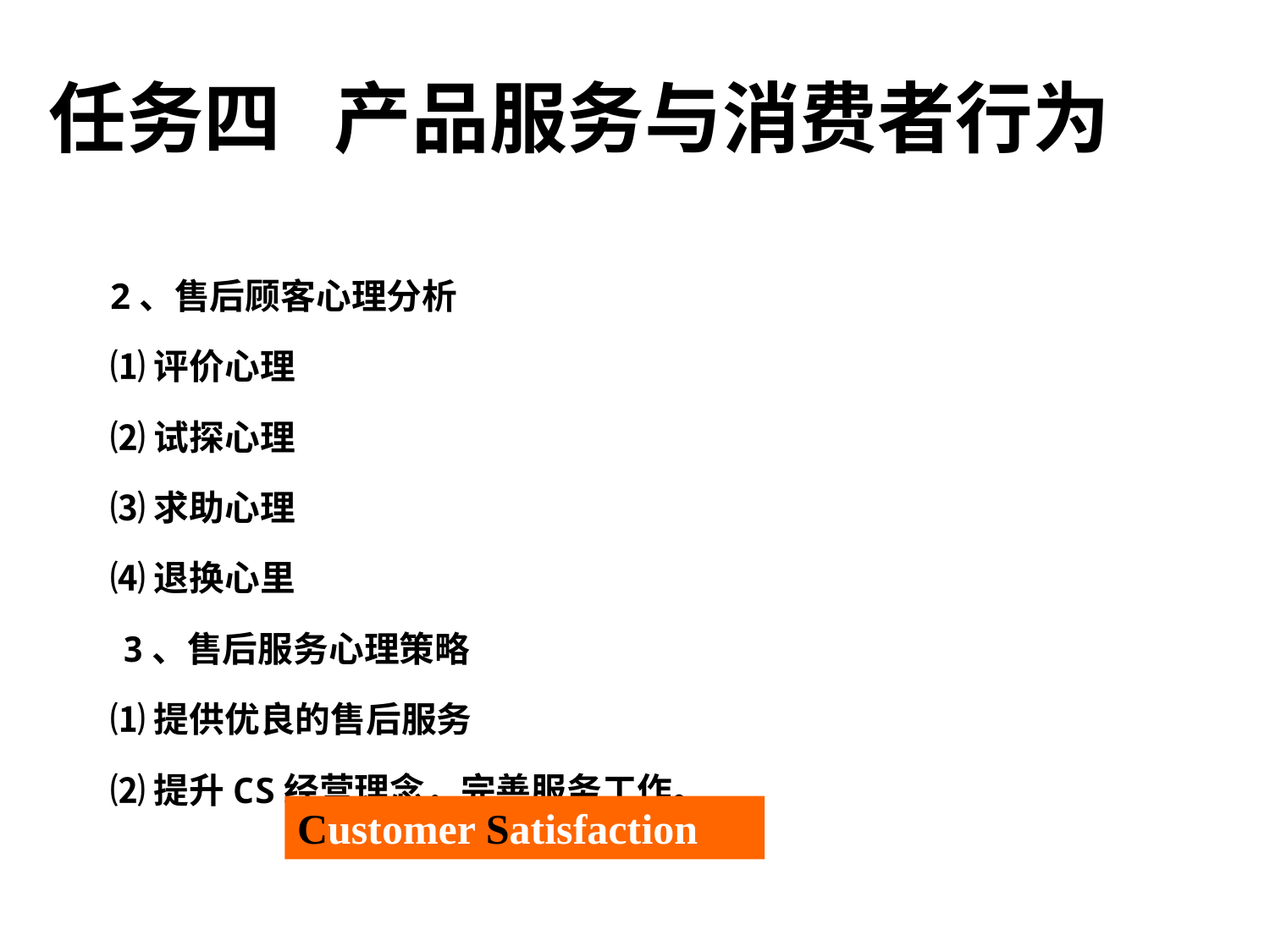

任务四   产品服务与消费者行为
    2、售后顾客心理分析
         ⑴评价心理
         ⑵试探心理
         ⑶求助心理
         ⑷退换心里
    3、售后服务心理策略
         ⑴提供优良的售后服务
         ⑵提升CS经营理念，完善服务工作。
Customer Satisfaction